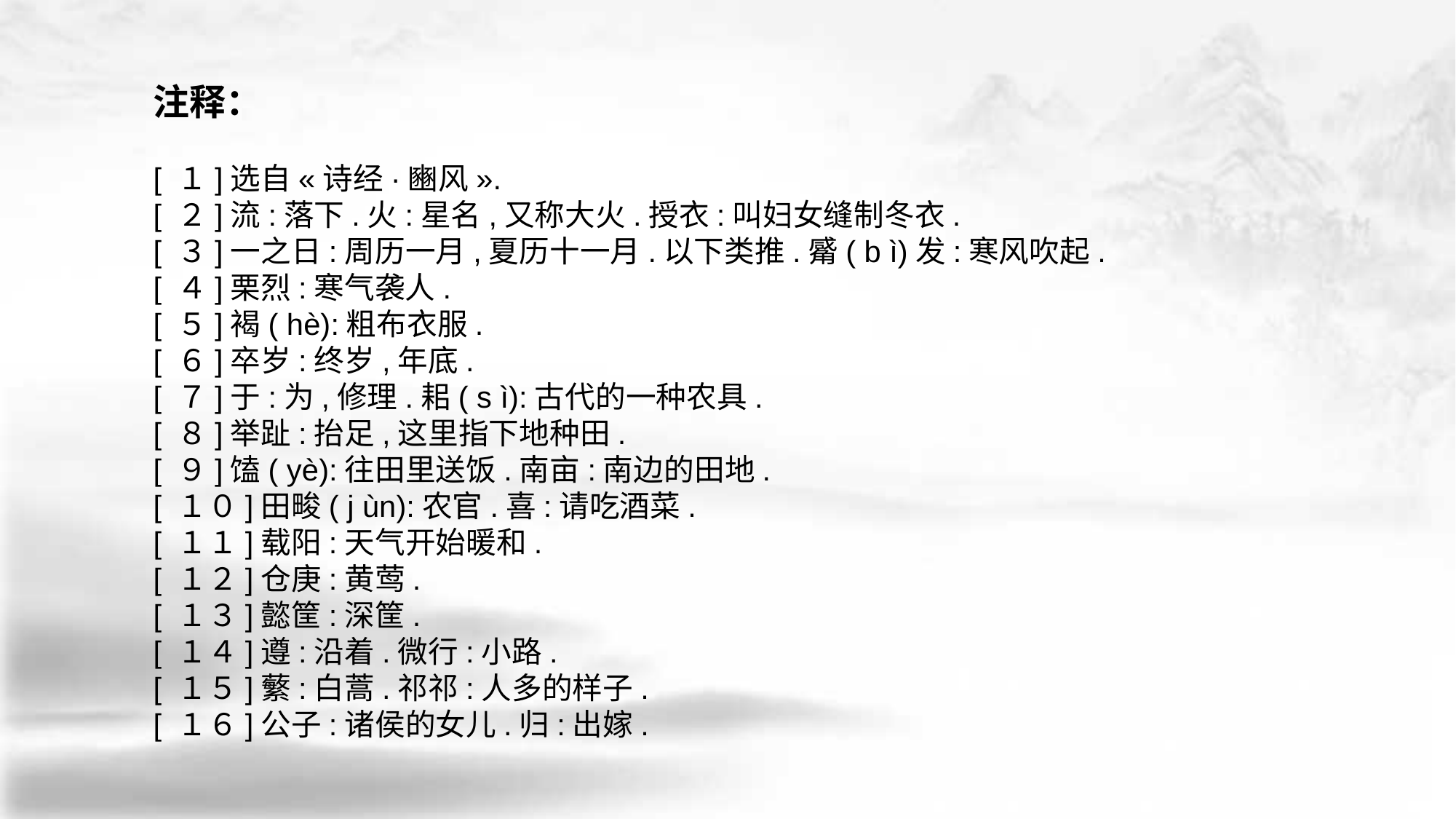

注释：

[ １]选自«诗经·豳风».
[ ２]流:落下.火:星名,又称大火.授衣:叫妇女缝制冬衣.
[ ３]一之日:周历一月,夏历十一月.以下类推.觱( b ì)发:寒风吹起.
[ ４]栗烈:寒气袭人.
[ ５]褐( hè):粗布衣服.
[ ６]卒岁:终岁,年底.
[ ７]于:为,修理.耜( s ì):古代的一种农具.
[ ８]举趾:抬足,这里指下地种田.
[ ９]馌( yè):往田里送饭.南亩:南边的田地.
[ １０]田畯( j ùn):农官.喜:请吃酒菜.
[ １１]载阳:天气开始暖和.
[ １２]仓庚:黄莺.
[ １３]懿筐:深筐.
[ １４]遵:沿着.微行:小路.
[ １５]蘩:白蒿.祁祁:人多的样子.
[ １６]公子:诸侯的女儿.归:出嫁.